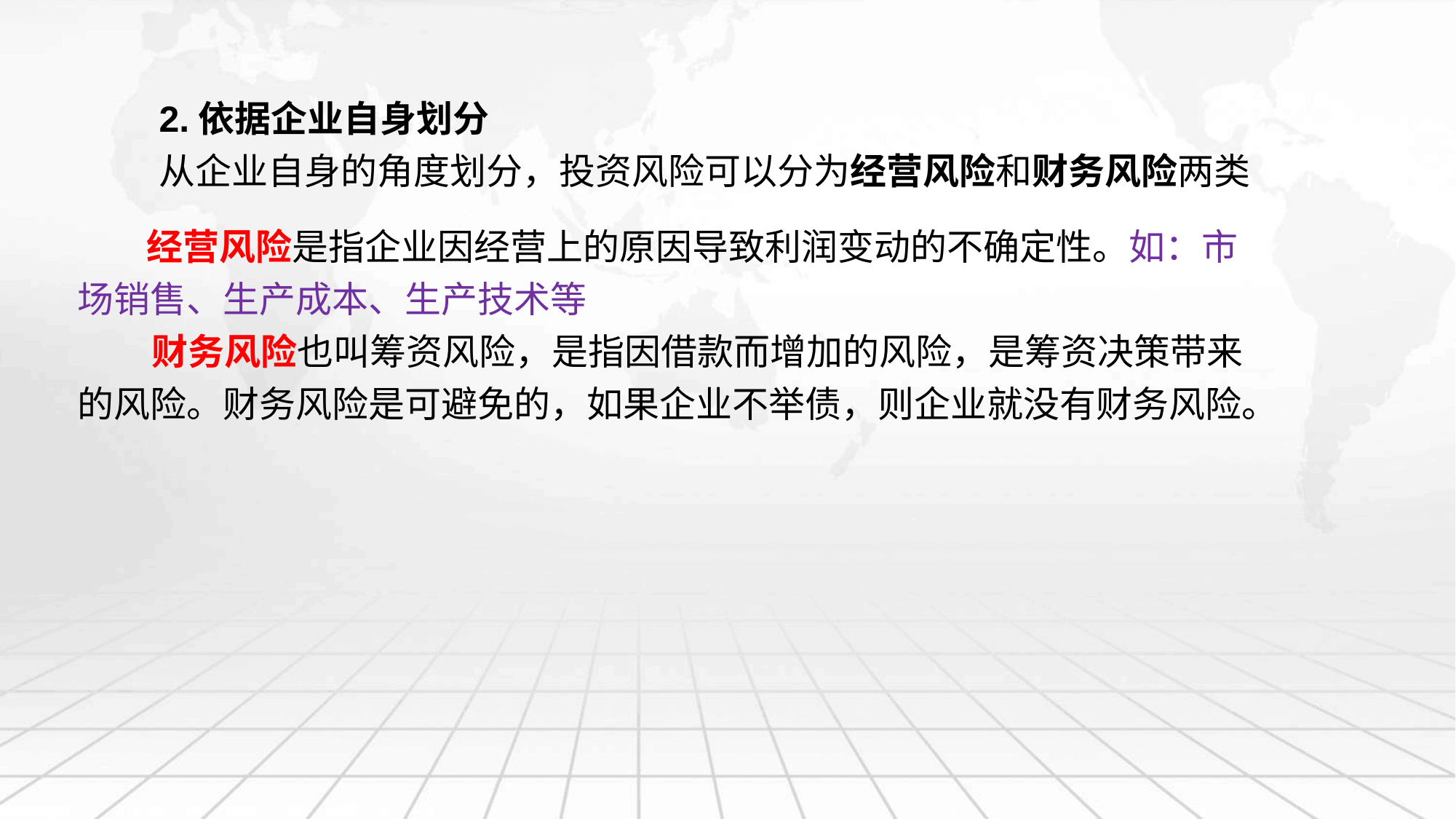

2.依据企业自身划分
从企业自身的角度划分，投资风险可以分为经营风险和财务风险两类
　    经营风险是指企业因经营上的原因导致利润变动的不确定性。如：市场销售、生产成本、生产技术等
        财务风险也叫筹资风险，是指因借款而增加的风险，是筹资决策带来的风险。财务风险是可避免的，如果企业不举债，则企业就没有财务风险。